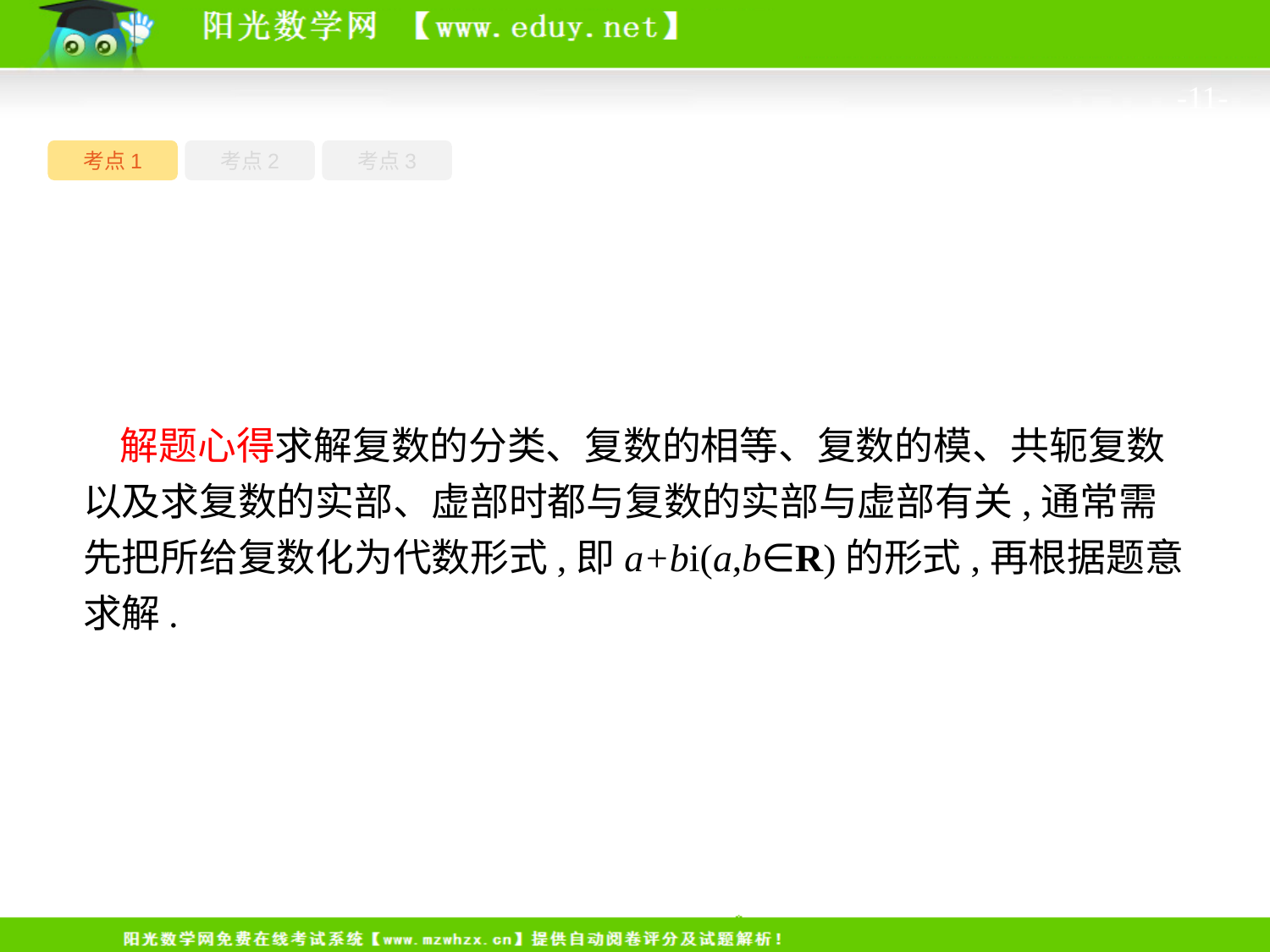

-11-
考点1
考点3
考点2
解题心得求解复数的分类、复数的相等、复数的模、共轭复数以及求复数的实部、虚部时都与复数的实部与虚部有关,通常需先把所给复数化为代数形式,即a+bi(a,b∈R)的形式,再根据题意求解.